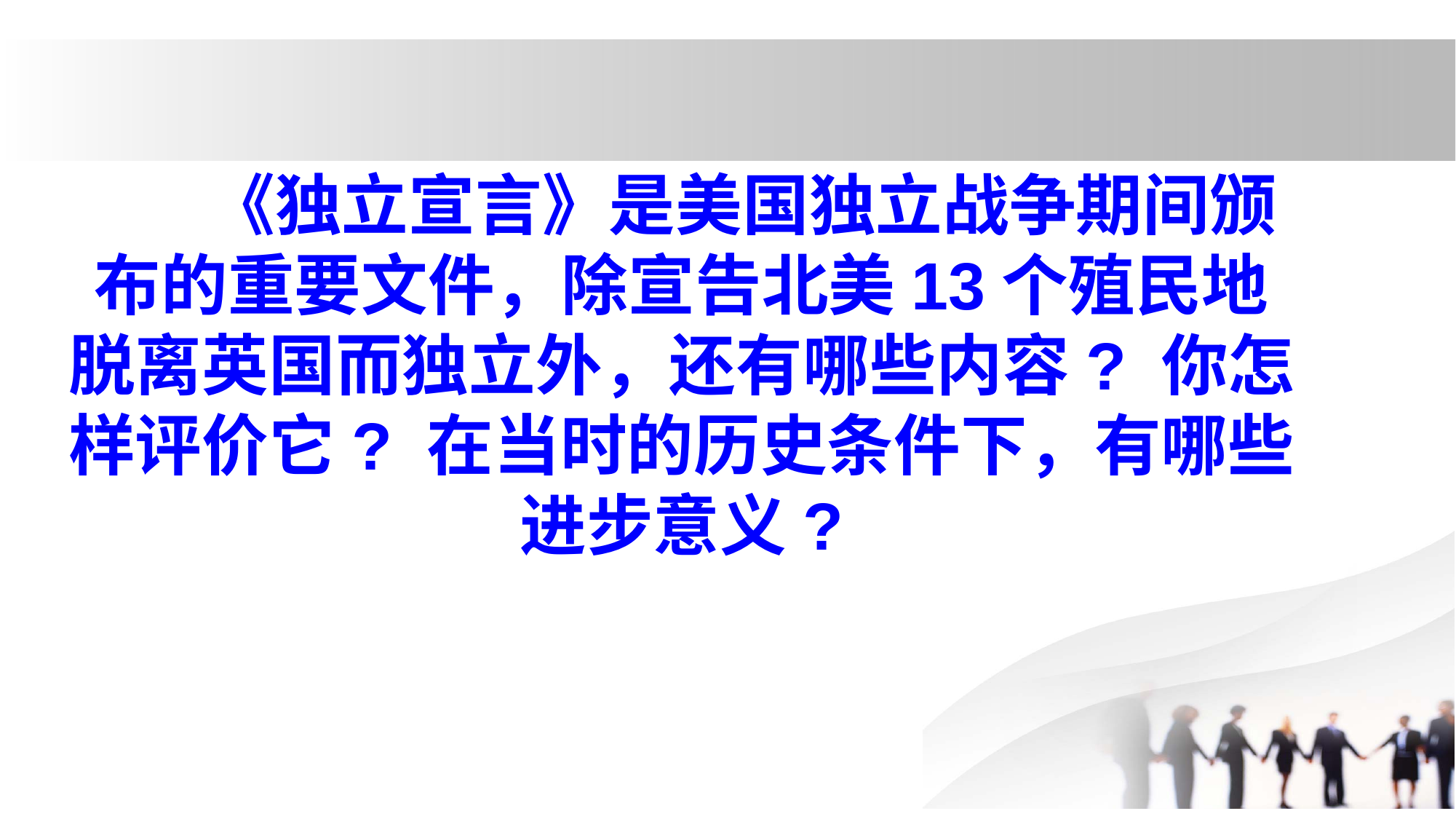

# 《独立宣言》是美国独立战争期间颁布的重要文件，除宣告北美13个殖民地脱离英国而独立外，还有哪些内容? 你怎样评价它? 在当时的历史条件下，有哪些进步意义?